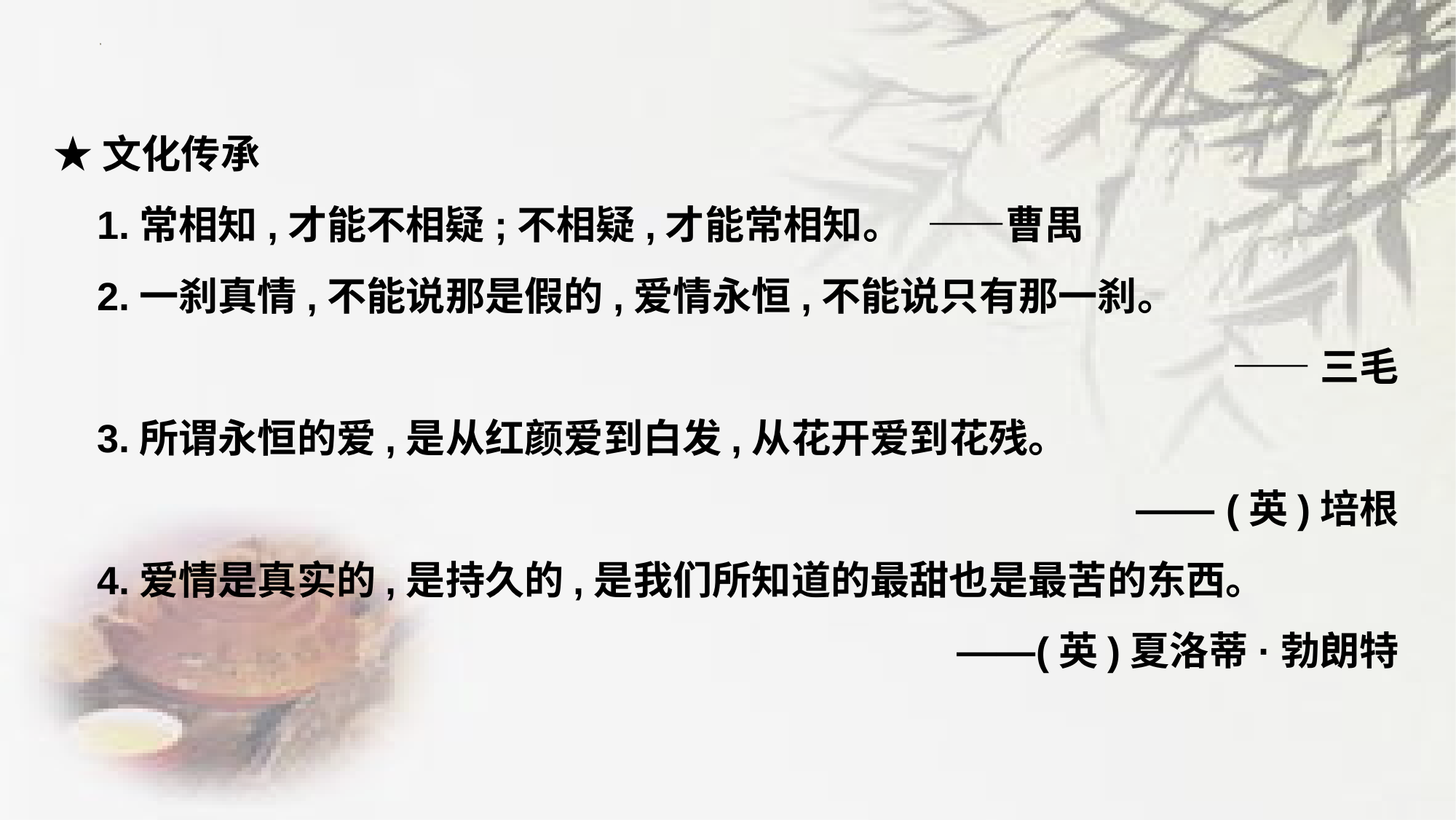

★文化传承
    1.常相知,才能不相疑;不相疑,才能常相知。	——曹禺
    2.一刹真情,不能说那是假的,爱情永恒,不能说只有那一刹。
——三毛
    3.所谓永恒的爱,是从红颜爱到白发,从花开爱到花残。
—— (英)培根
    4.爱情是真实的,是持久的,是我们所知道的最甜也是最苦的东西。
——(英)夏洛蒂·勃朗特